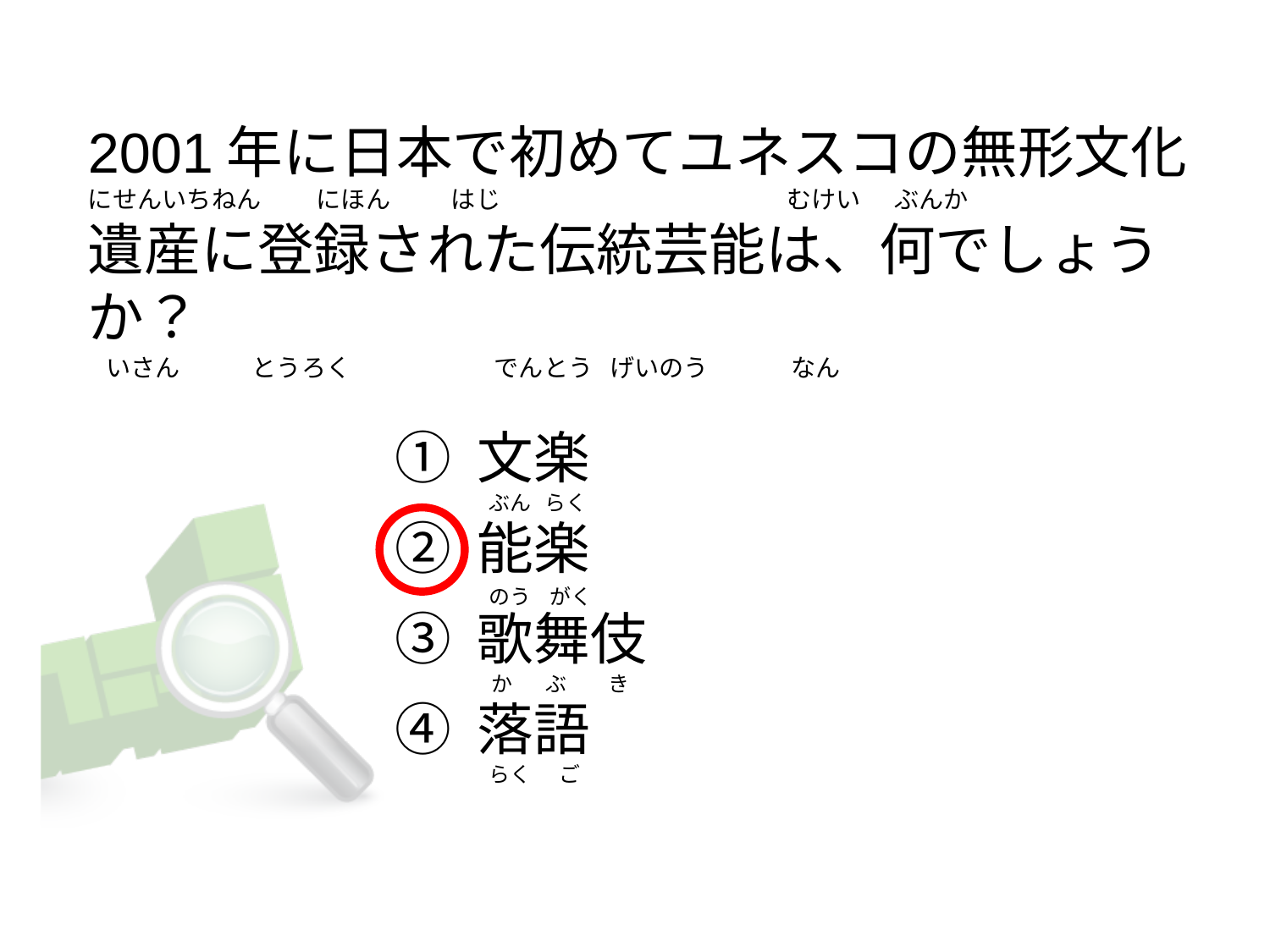

# 2001年に日本で初めてユネスコの無形文化 にせんいちねん          にほん           はじ                                                    むけい      ぶんか 遺産に登録された伝統芸能は、何でしょうか？    いさん             とうろく                          でんとう   げいのう               なん
① 文楽
② 能楽
③ 歌舞伎
④ 落語
 ぶん   らく

 のう    がく
     か       ぶ         き
 らく      ご